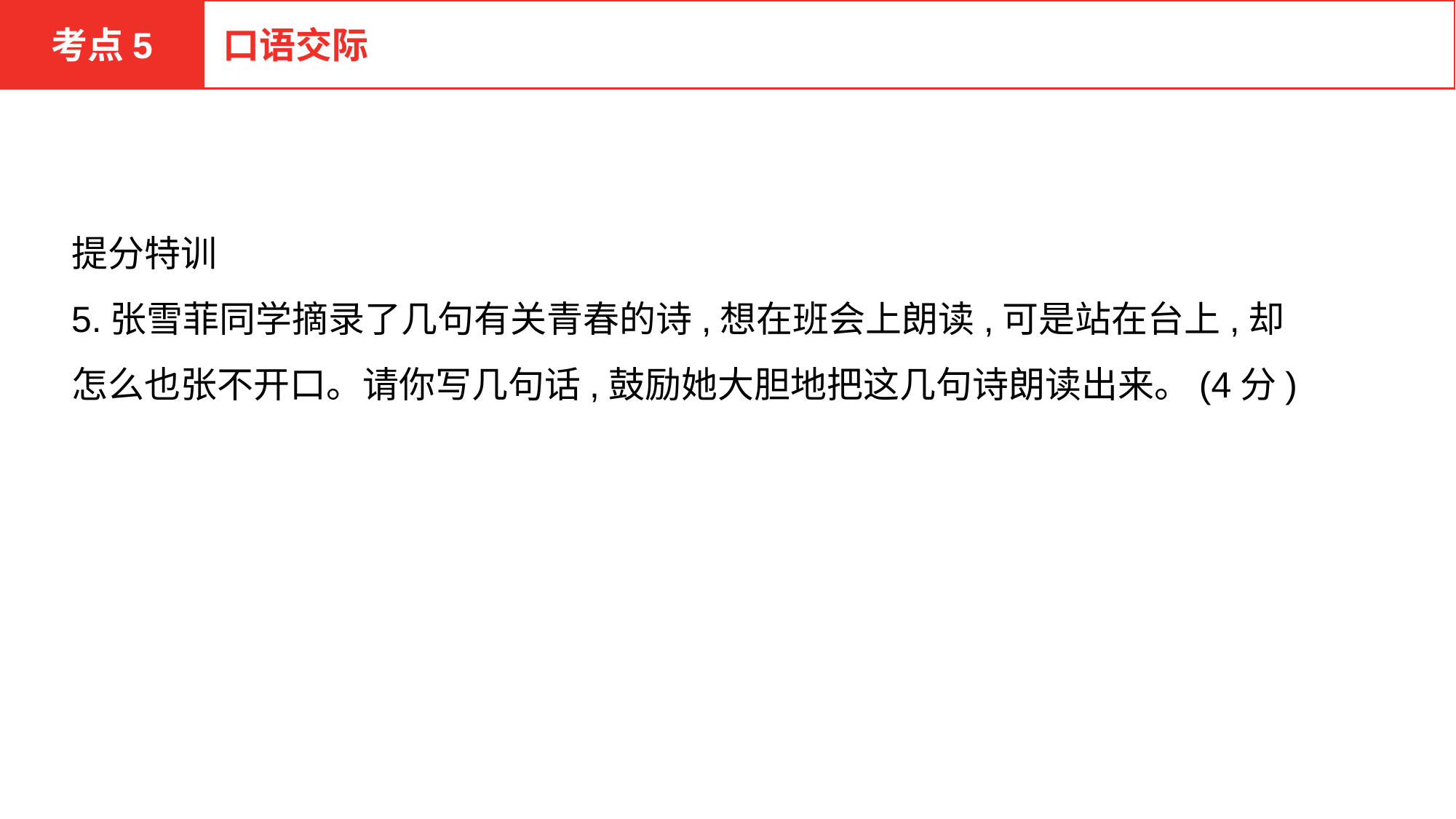

考点5
口语交际
提分特训
5.张雪菲同学摘录了几句有关青春的诗,想在班会上朗读,可是站在台上,却怎么也张不开口。请你写几句话,鼓励她大胆地把这几句诗朗读出来。(4分)